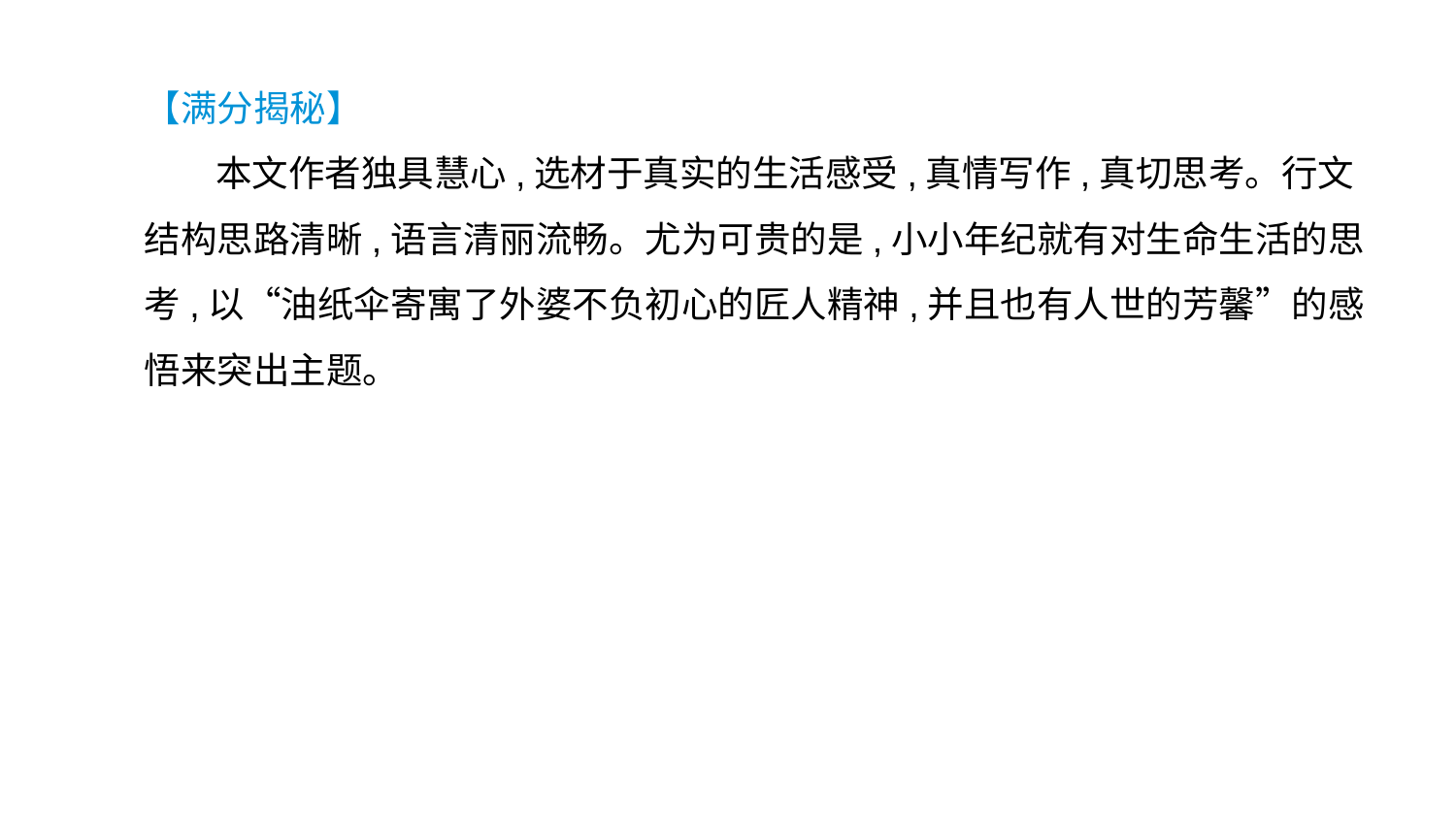

【满分揭秘】
本文作者独具慧心,选材于真实的生活感受,真情写作,真切思考。行文结构思路清晰,语言清丽流畅。尤为可贵的是,小小年纪就有对生命生活的思考,以“油纸伞寄寓了外婆不负初心的匠人精神,并且也有人世的芳馨”的感悟来突出主题。